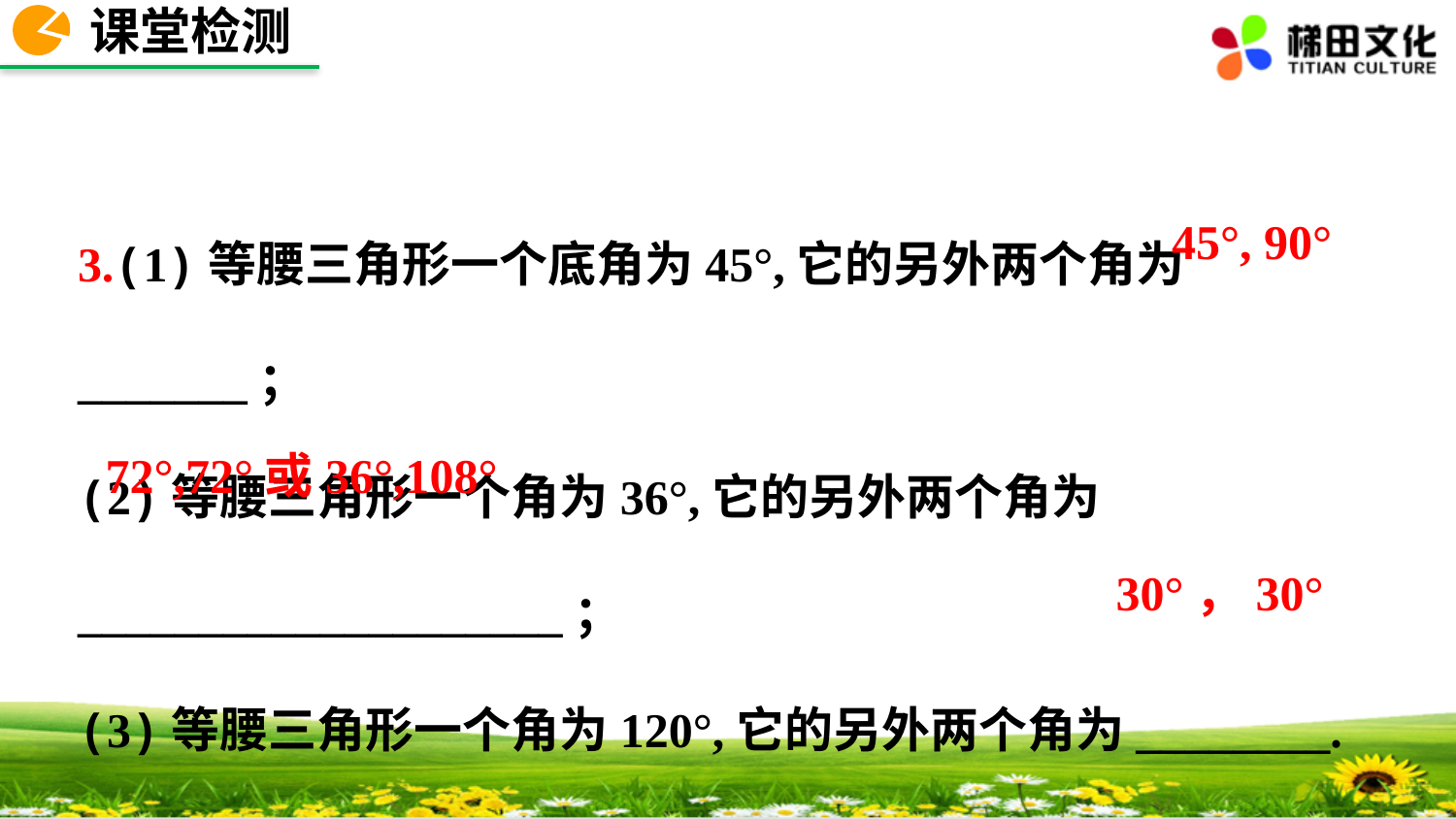

课堂检测

3.(1)等腰三角形一个底角为45°,它的另外两个角为_______；
(2)等腰三角形一个角为36°,它的另外两个角为____________________；
(3)等腰三角形一个角为120°,它的另外两个角为________.
45°, 90°
72°,72°或36°,108°
30°，30°